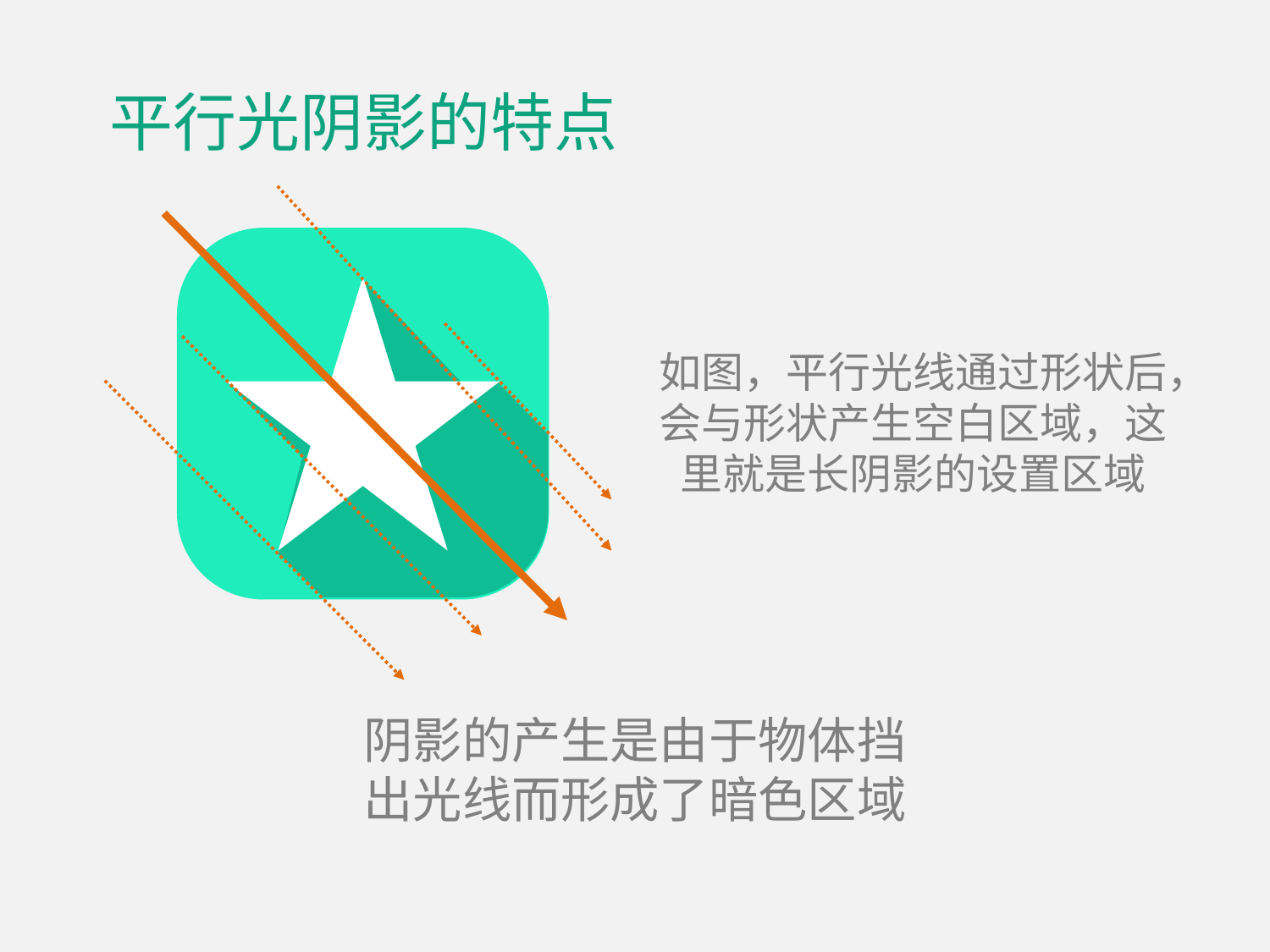

平行光阴影的特点

如图，平行光线通过形状后，会与形状产生空白区域，这里就是长阴影的设置区域
阴影的产生是由于物体挡出光线而形成了暗色区域